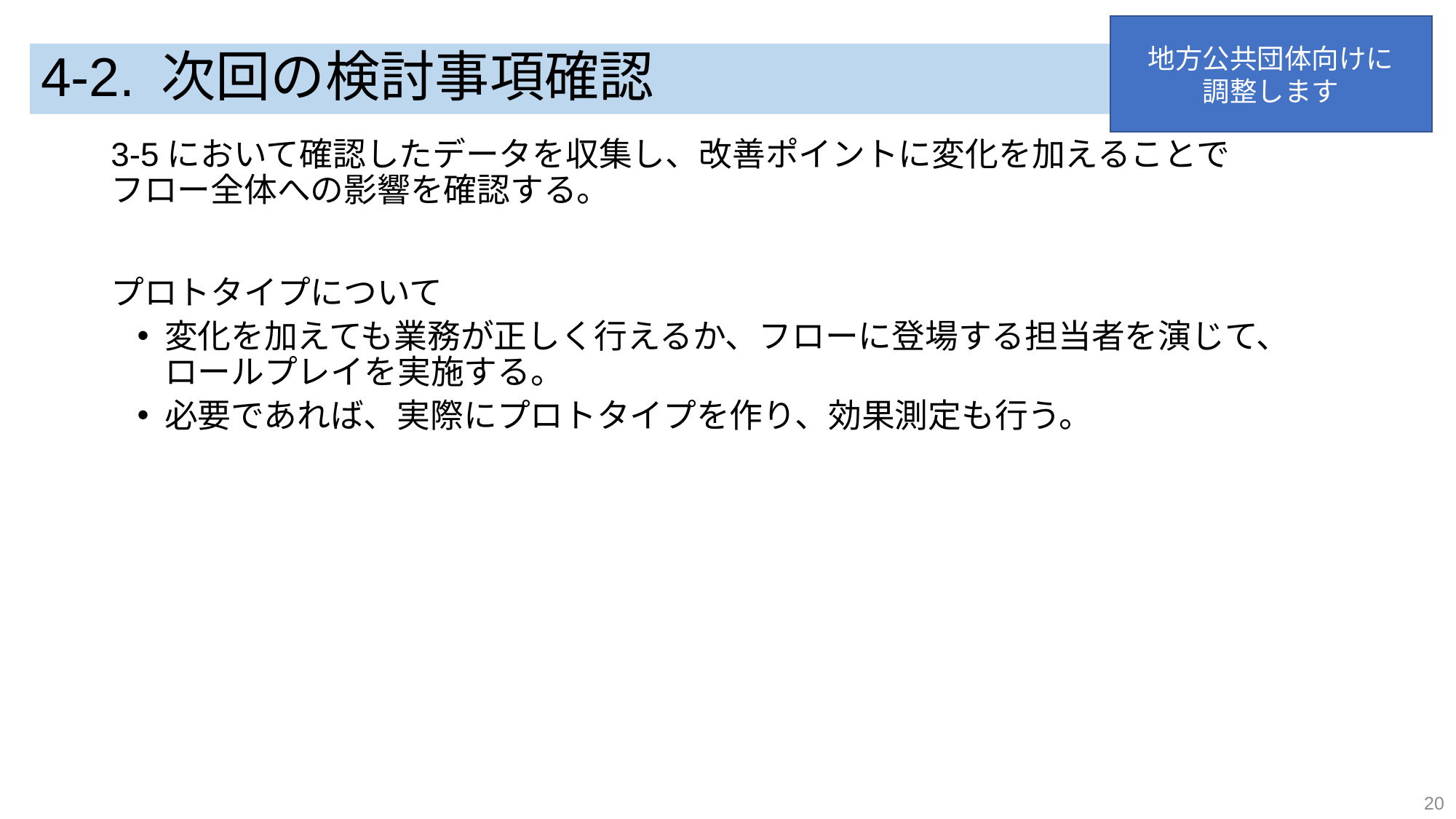

地方公共団体向けに
調整します
# 4-2. 次回の検討事項確認
3-5において確認したデータを収集し、改善ポイントに変化を加えることで
フロー全体への影響を確認する。

プロトタイプについて
変化を加えても業務が正しく行えるか、フローに登場する担当者を演じて、ロールプレイを実施する。
必要であれば、実際にプロトタイプを作り、効果測定も行う。

20